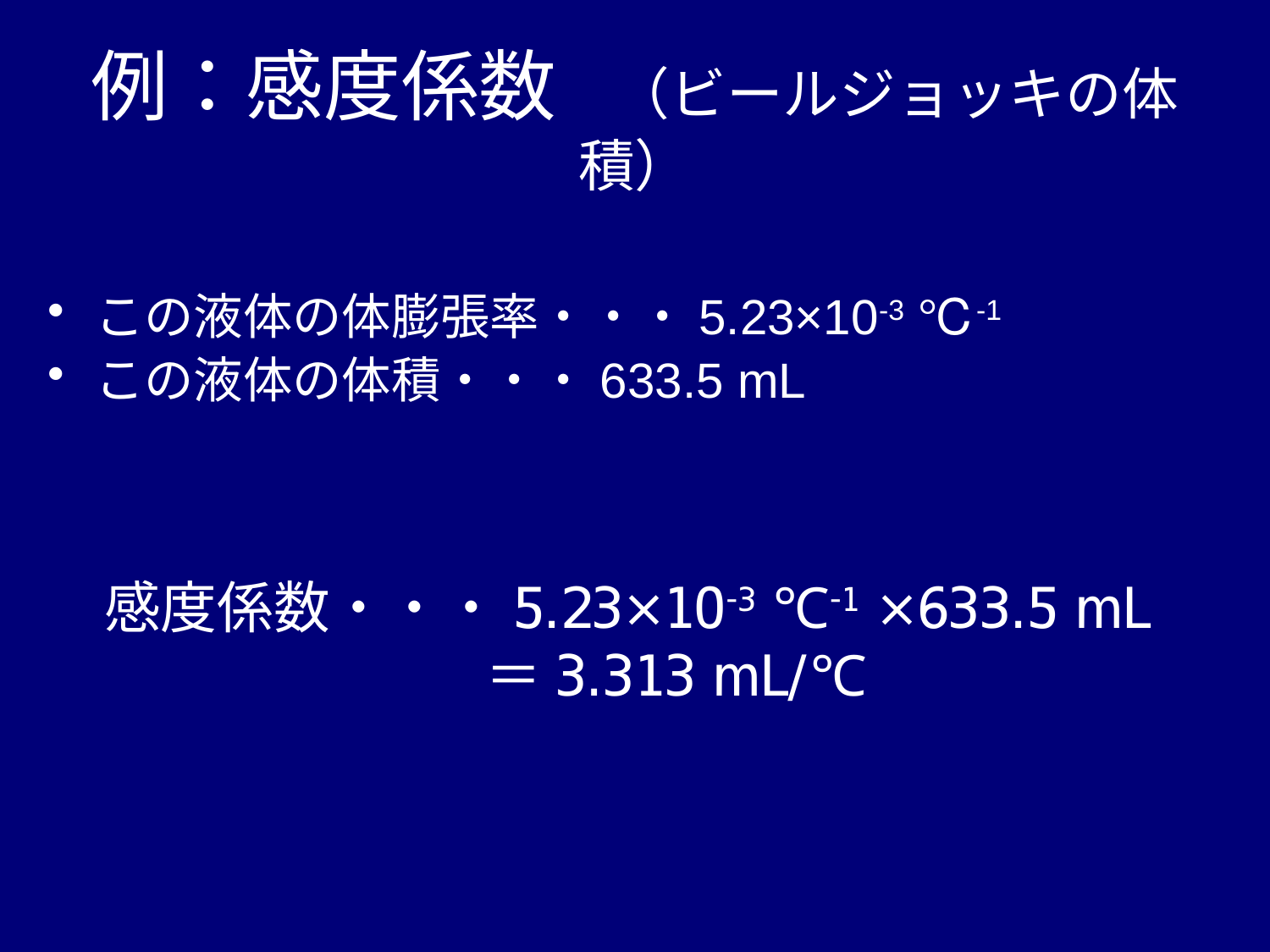

# 例：感度係数　（ビールジョッキの体積）
この液体の体膨張率・・・5.23×10-3 ℃-1
この液体の体積・・・633.5 mL
感度係数・・・5.23×10-3 ℃-1 ×633.5 mL
			＝3.313 mL/℃